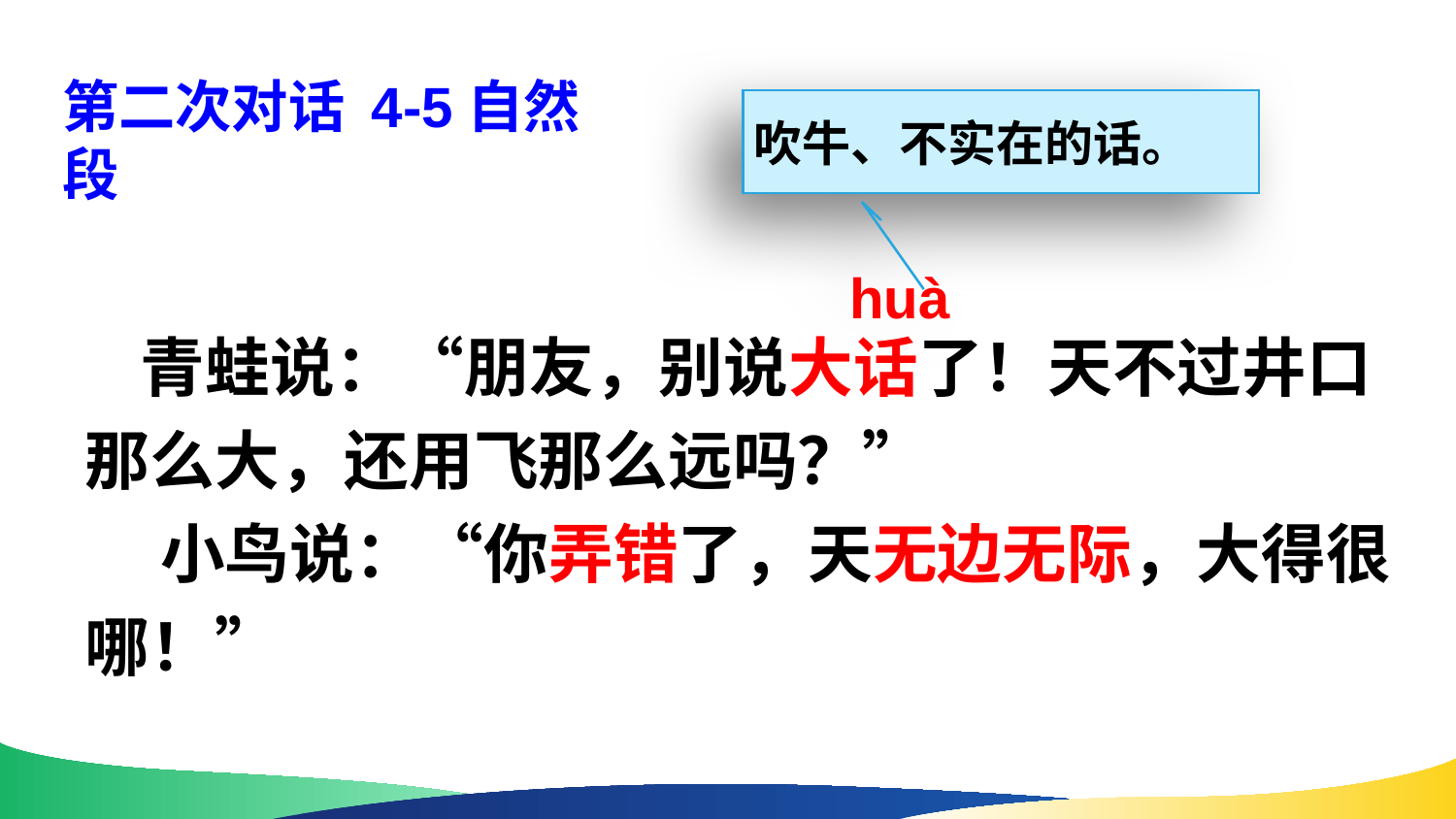

第二次对话 4-5自然段
吹牛、不实在的话。
huà
    青蛙说：“朋友，别说大话了！天不过井口那么大，还用飞那么远吗？”
    小鸟说：“你弄错了，天无边无际，大得很哪！”